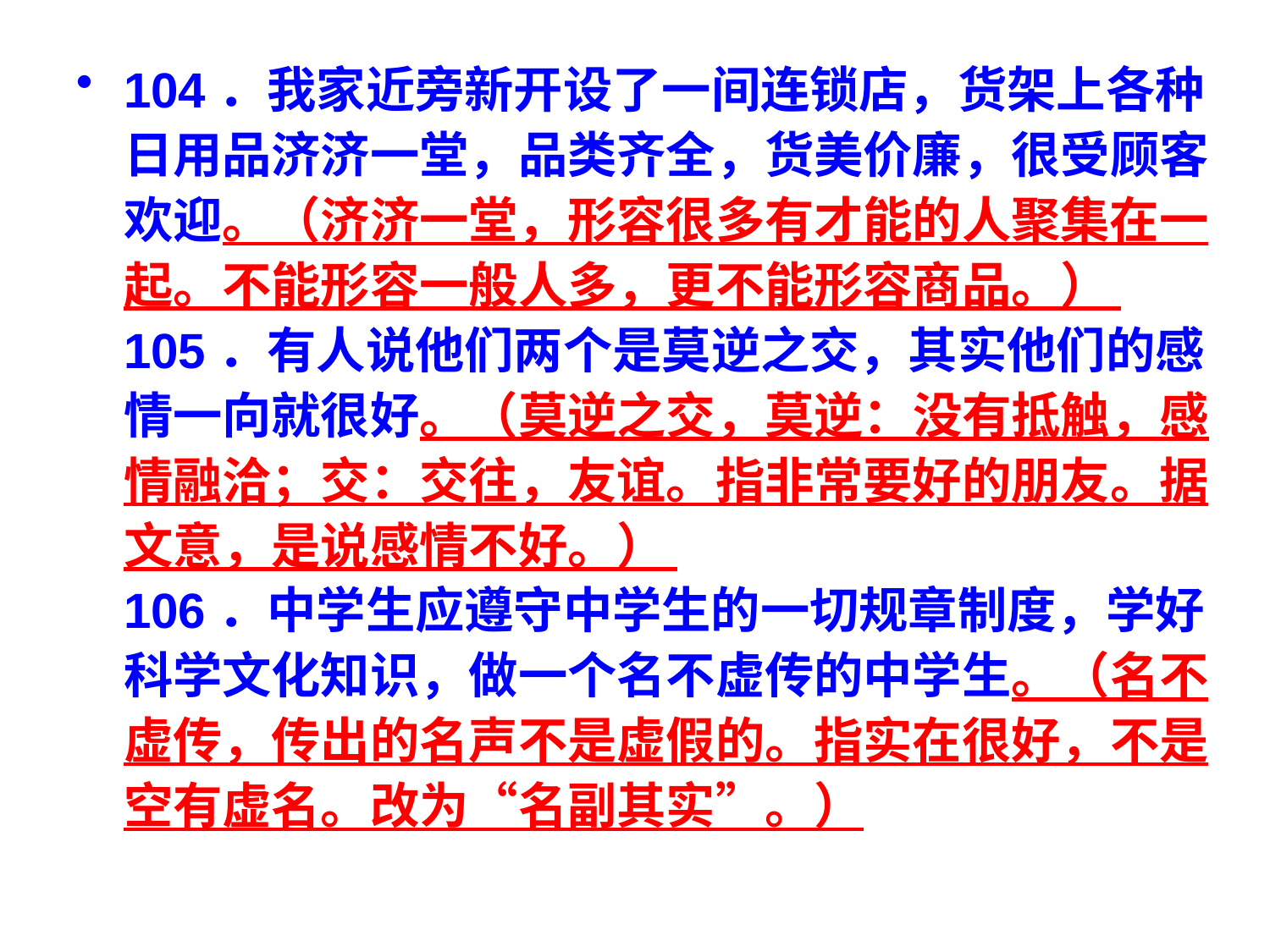

104．我家近旁新开设了一间连锁店，货架上各种日用品济济一堂，品类齐全，货美价廉，很受顾客欢迎。（济济一堂，形容很多有才能的人聚集在一起。不能形容一般人多，更不能形容商品。） 
105．有人说他们两个是莫逆之交，其实他们的感情一向就很好。（莫逆之交，莫逆：没有抵触，感情融洽；交：交往，友谊。指非常要好的朋友。据文意，是说感情不好。） 
106．中学生应遵守中学生的一切规章制度，学好科学文化知识，做一个名不虚传的中学生。（名不虚传，传出的名声不是虚假的。指实在很好，不是空有虚名。改为“名副其实”。）